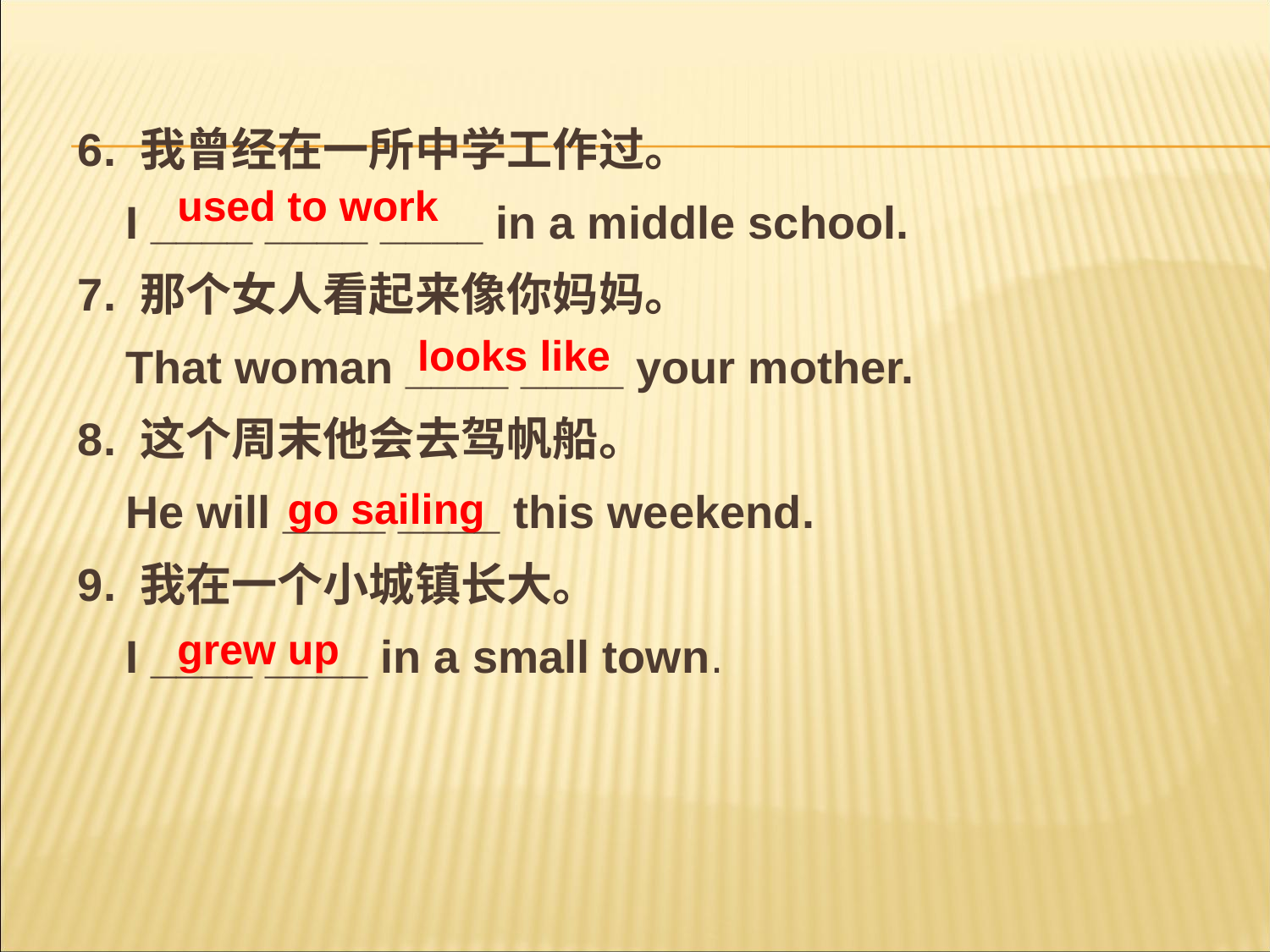

6. 我曾经在一所中学工作过。
	I ____ ____ ____ in a middle school.
7. 那个女人看起来像你妈妈。
	That woman ____ ____ your mother.
8. 这个周末他会去驾帆船。
	He will ____ ____ this weekend.
9. 我在一个小城镇长大。
	I ____ ____ in a small town.
used to work
looks like
go sailing
grew up